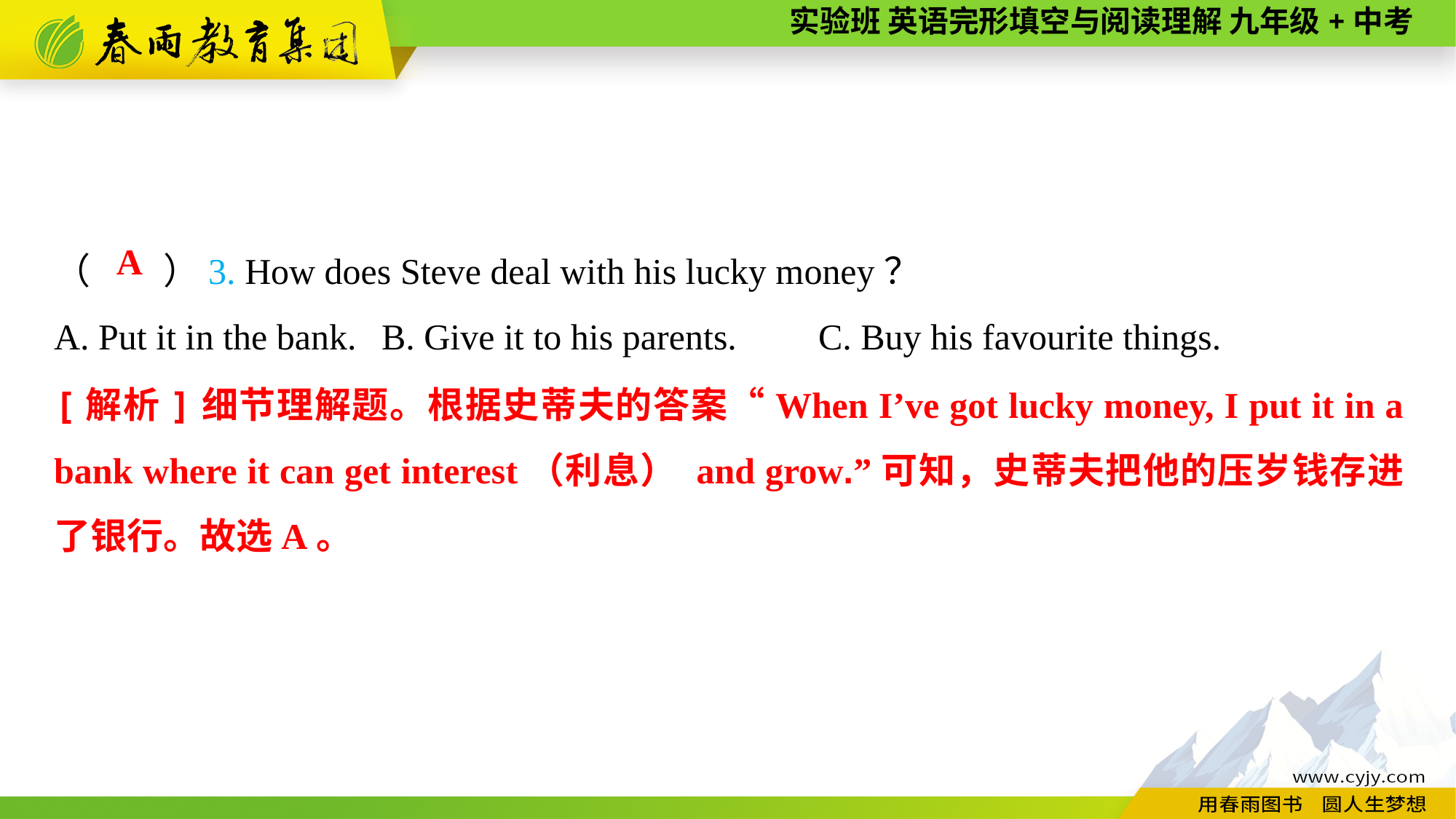

（　　）3. How does Steve deal with his lucky money？
A. Put it in the bank.	B. Give it to his parents.	C. Buy his favourite things.
A
[解析]细节理解题。根据史蒂夫的答案“When I’ve got lucky money, I put it in a bank where it can get interest（利息） and grow.”可知，史蒂夫把他的压岁钱存进了银行。故选A。